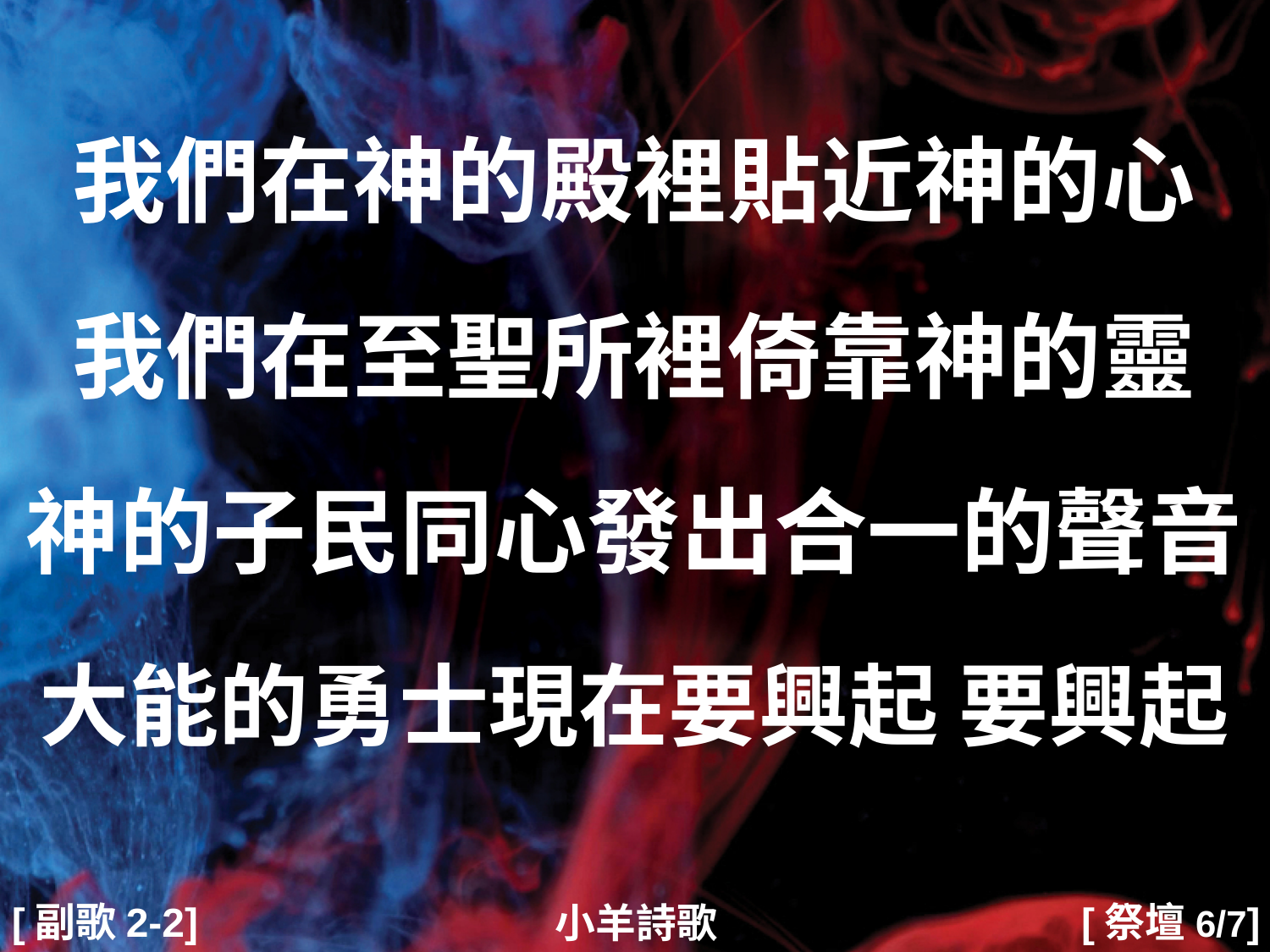

我們在神的殿裡貼近神的心

我們在至聖所裡倚靠神的靈

神的子民同心發出合一的聲音

大能的勇士現在要興起 要興起

#

[副歌2-2]
[祭壇6/7]
小羊詩歌